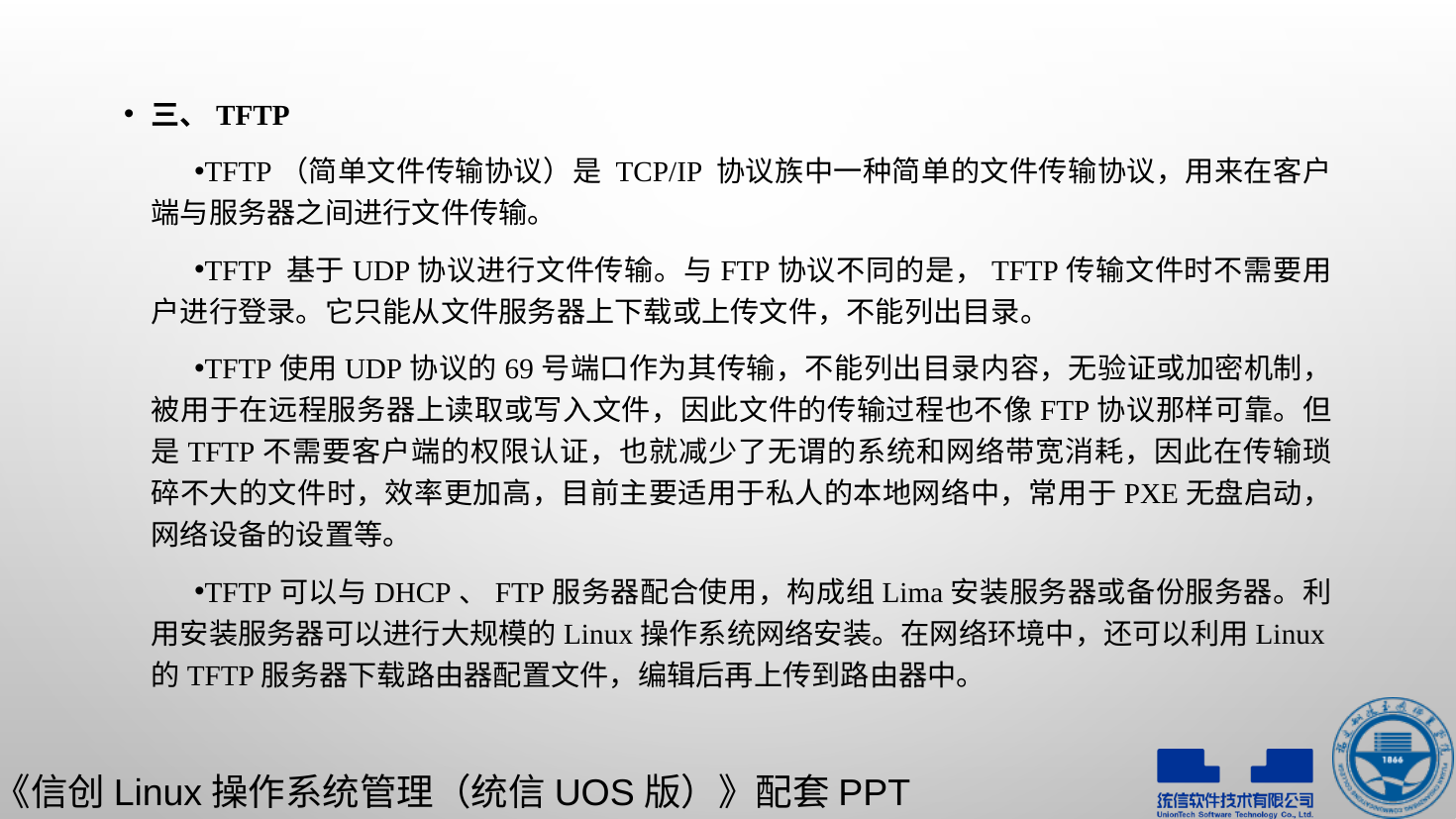

三、TFTP
TFTP（简单文件传输协议）是 TCP/IP 协议族中一种简单的文件传输协议，用来在客户端与服务器之间进行文件传输。
TFTP 基于UDP协议进行文件传输。与FTP协议不同的是，TFTP传输文件时不需要用户进行登录。它只能从文件服务器上下载或上传文件，不能列出目录。
TFTP使用UDP协议的69号端口作为其传输，不能列出目录内容，无验证或加密机制，被用于在远程服务器上读取或写入文件，因此文件的传输过程也不像FTP协议那样可靠。但是TFTP不需要客户端的权限认证，也就减少了无谓的系统和网络带宽消耗，因此在传输琐碎不大的文件时，效率更加高，目前主要适用于私人的本地网络中，常用于PXE无盘启动，网络设备的设置等。
TFTP可以与DHCP、FTP服务器配合使用，构成组Lima安装服务器或备份服务器。利用安装服务器可以进行大规模的Linux操作系统网络安装。在网络环境中，还可以利用Linux的TFTP服务器下载路由器配置文件，编辑后再上传到路由器中。